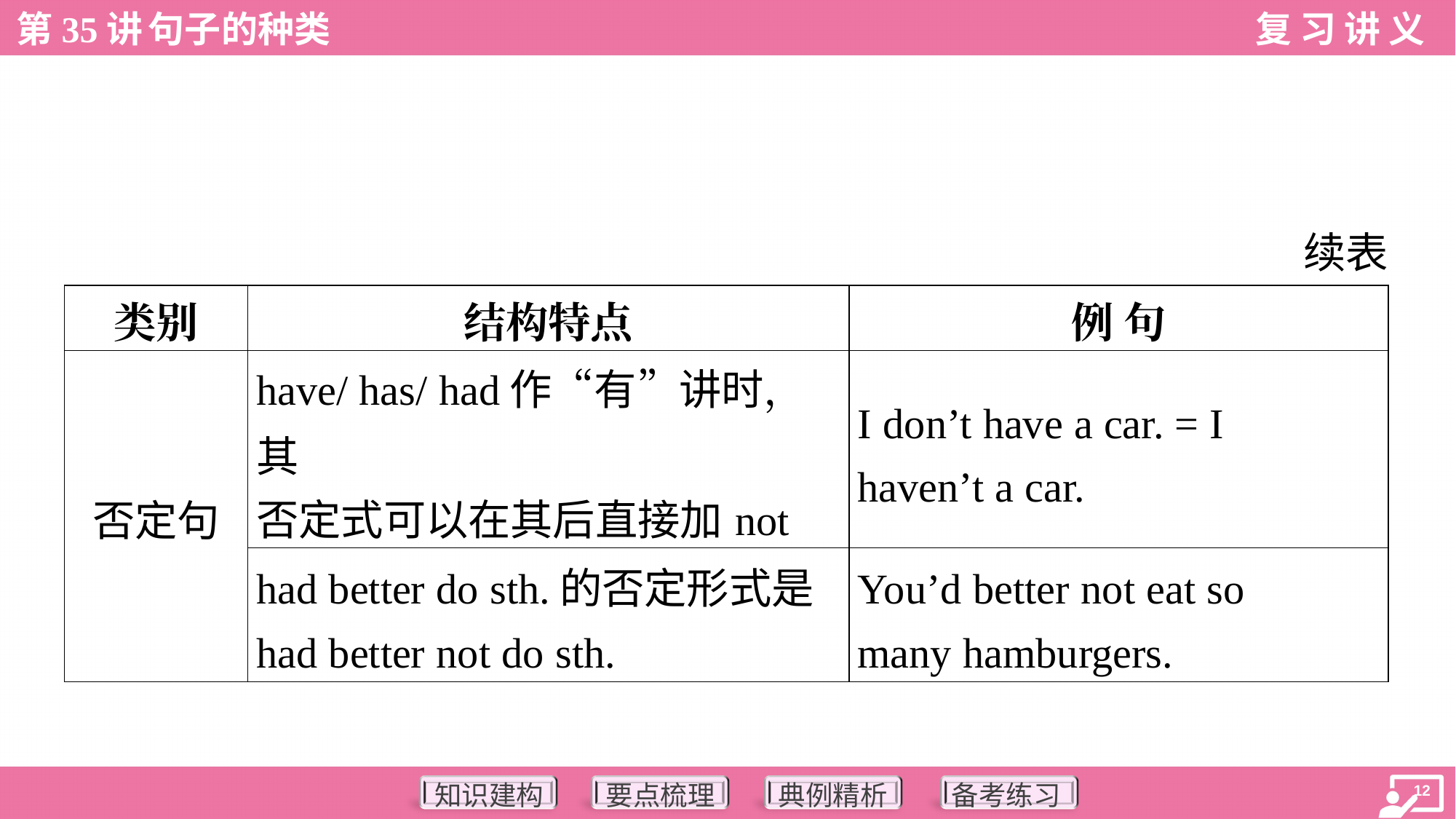

续表
| 类别 | 结构特点 | 例 句 |
| --- | --- | --- |
| 否定句 | have/ has/ had作“有”讲时，其 否定式可以在其后直接加not | I don’t have a car. = I haven’t a car. |
|  | had better do sth.的否定形式是 had better not do sth. | You’d better not eat so many hamburgers. |